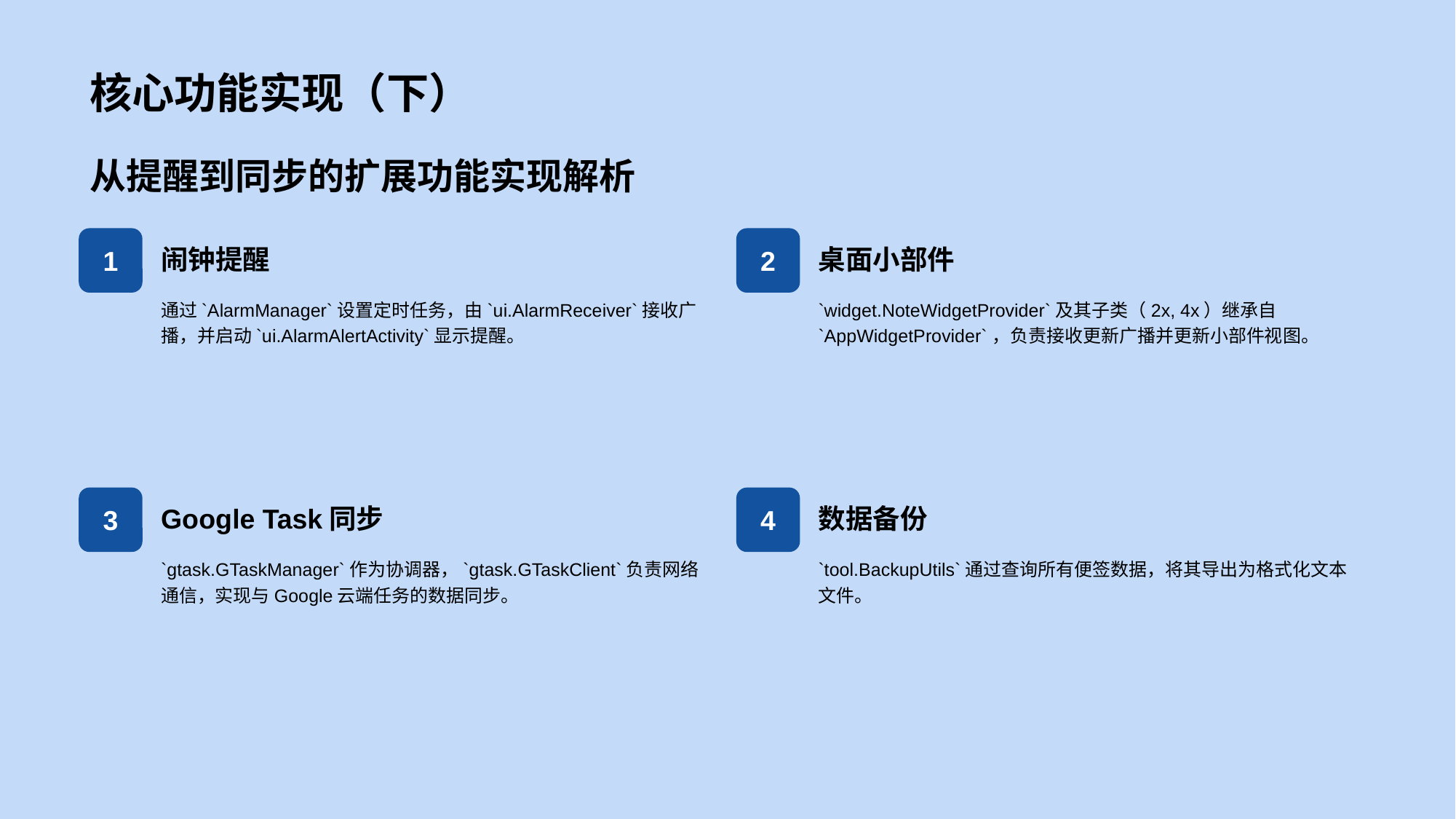

核心功能实现（下）
从提醒到同步的扩展功能实现解析
1
闹钟提醒
通过`AlarmManager`设置定时任务，由`ui.AlarmReceiver`接收广播，并启动`ui.AlarmAlertActivity`显示提醒。
2
桌面小部件
`widget.NoteWidgetProvider`及其子类（2x, 4x）继承自`AppWidgetProvider`，负责接收更新广播并更新小部件视图。
3
Google Task同步
`gtask.GTaskManager`作为协调器，`gtask.GTaskClient`负责网络通信，实现与Google云端任务的数据同步。
4
数据备份
`tool.BackupUtils`通过查询所有便签数据，将其导出为格式化文本文件。